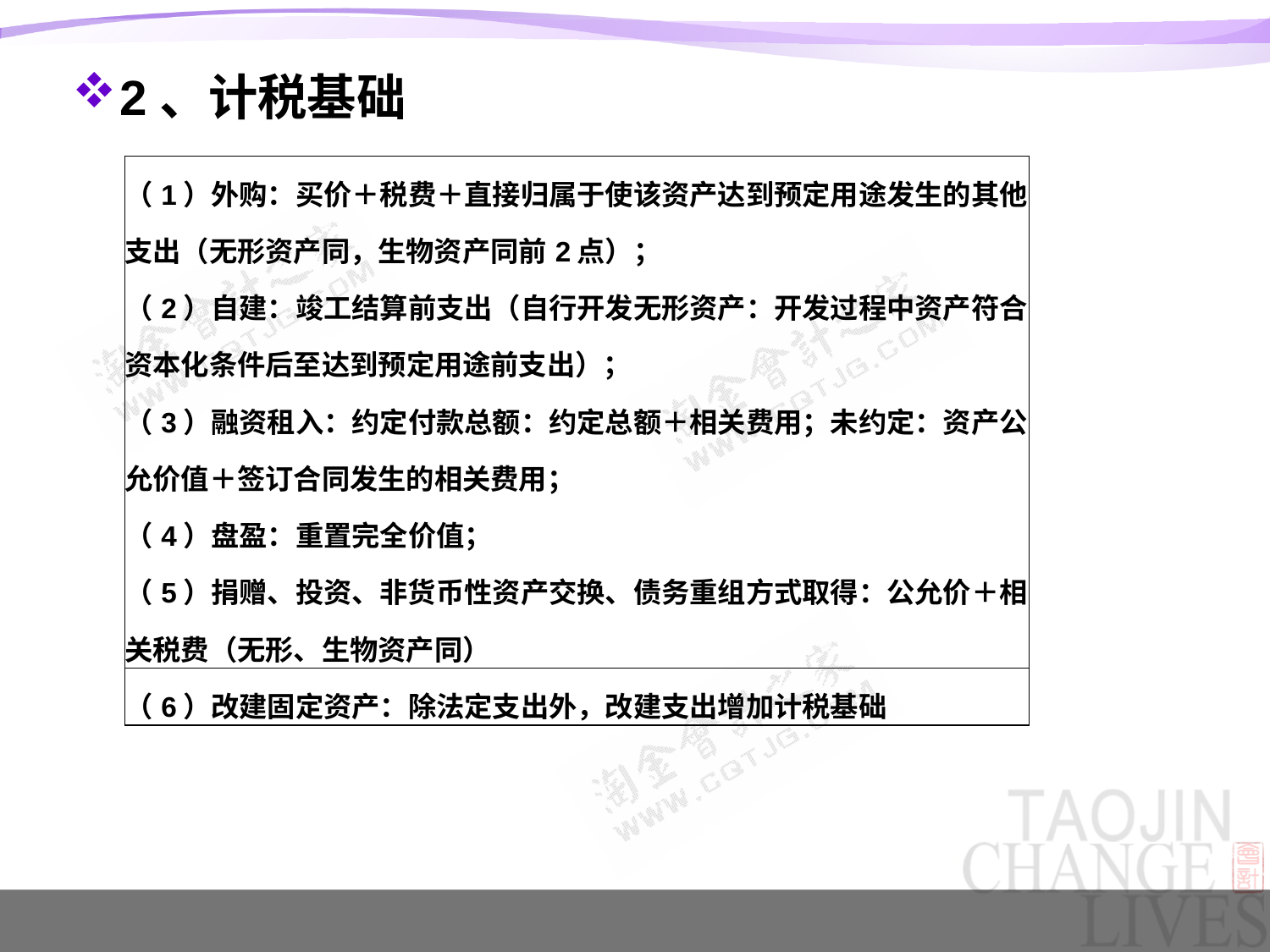

2、计税基础

| （1）外购：买价＋税费＋直接归属于使该资产达到预定用途发生的其他支出（无形资产同，生物资产同前2点）； （2）自建：竣工结算前支出（自行开发无形资产：开发过程中资产符合资本化条件后至达到预定用途前支出）； （3）融资租入：约定付款总额：约定总额＋相关费用；未约定：资产公允价值＋签订合同发生的相关费用； （4）盘盈：重置完全价值； （5）捐赠、投资、非货币性资产交换、债务重组方式取得：公允价＋相关税费（无形、生物资产同） |
| --- |
| （6）改建固定资产：除法定支出外，改建支出增加计税基础 |